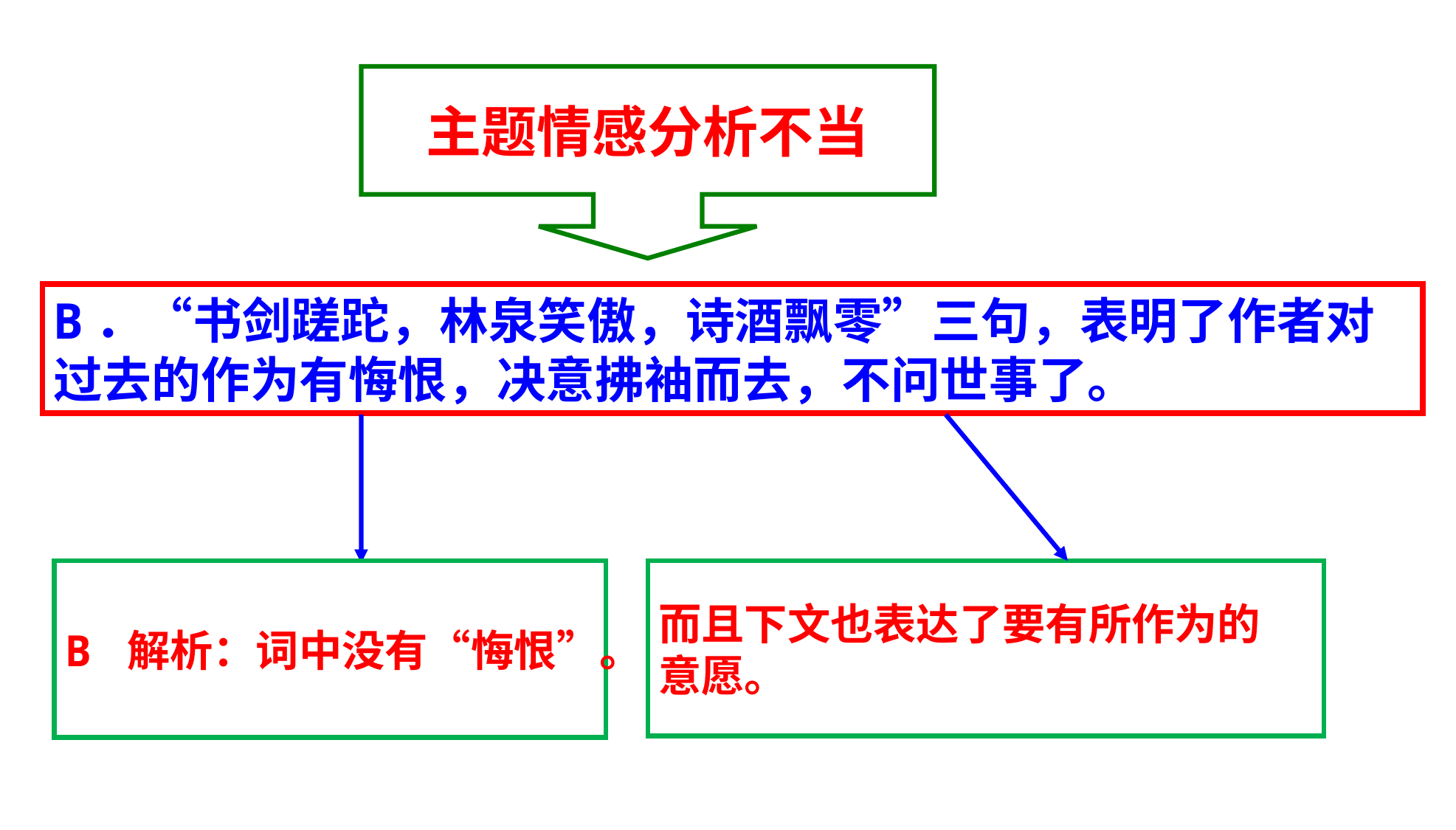

主题情感分析不当
B．“书剑蹉跎，林泉笑傲，诗酒飘零”三句，表明了作者对过去的作为有悔恨，决意拂袖而去，不问世事了。

B 解析：词中没有“悔恨”。
而且下文也表达了要有所作为的
意愿。